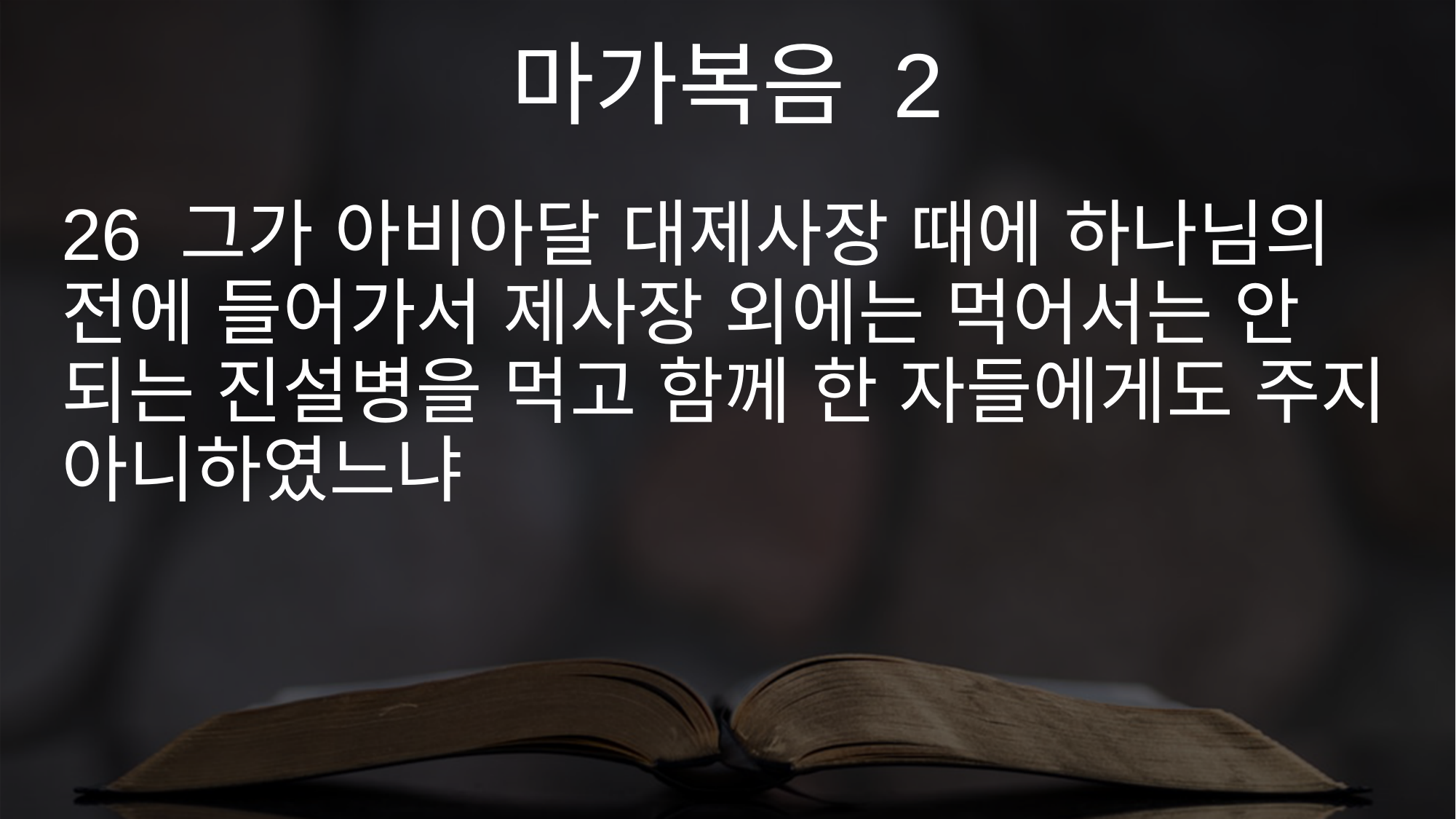

마가복음 2
26 그가 아비아달 대제사장 때에 하나님의 전에 들어가서 제사장 외에는 먹어서는 안 되는 진설병을 먹고 함께 한 자들에게도 주지 아니하였느냐